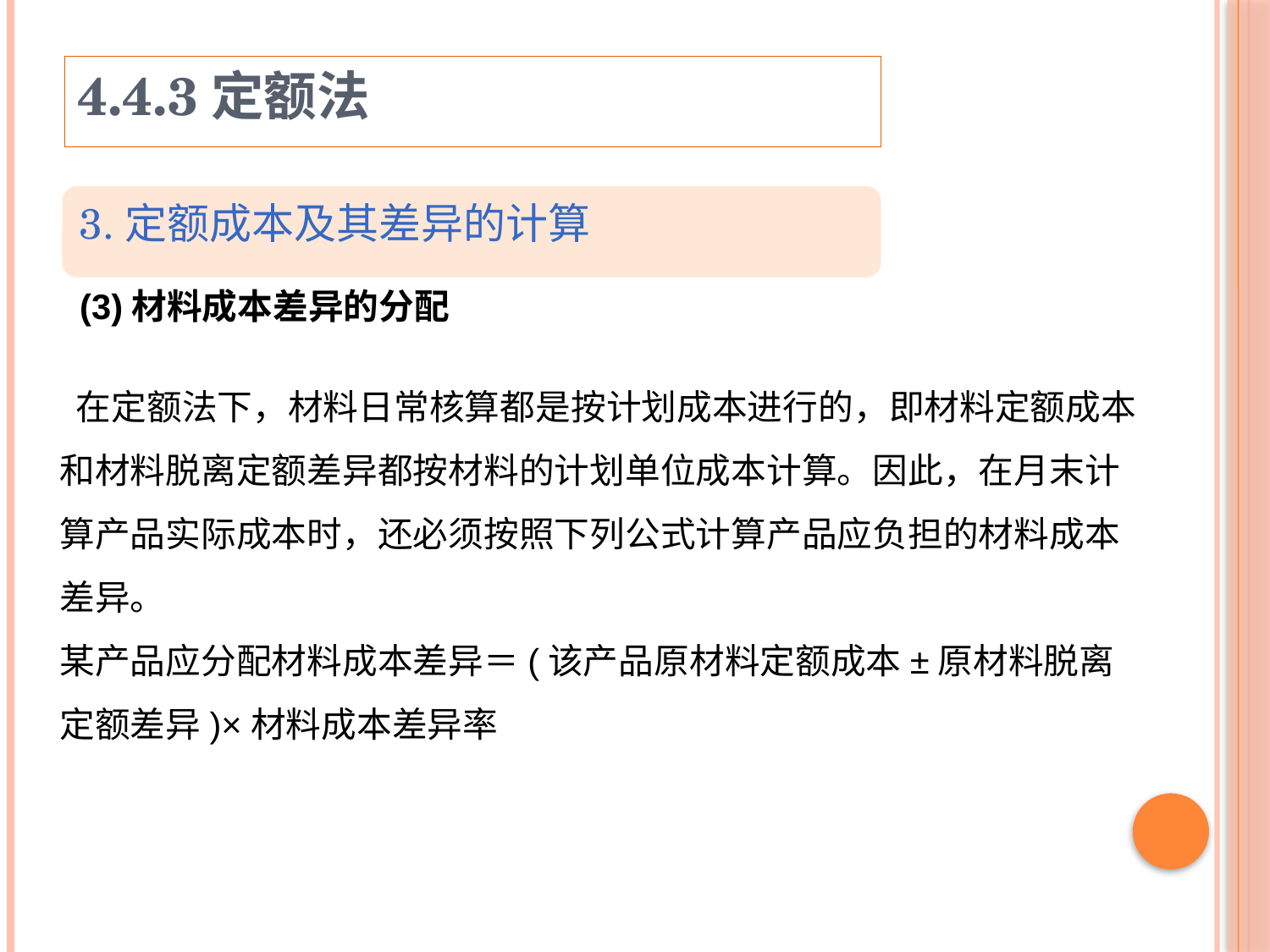

4.4.3定额法
3.定额成本及其差异的计算
(3)材料成本差异的分配
 在定额法下，材料日常核算都是按计划成本进行的，即材料定额成本和材料脱离定额差异都按材料的计划单位成本计算。因此，在月末计算产品实际成本时，还必须按照下列公式计算产品应负担的材料成本差异。
某产品应分配材料成本差异＝(该产品原材料定额成本±原材料脱离定额差异)×材料成本差异率